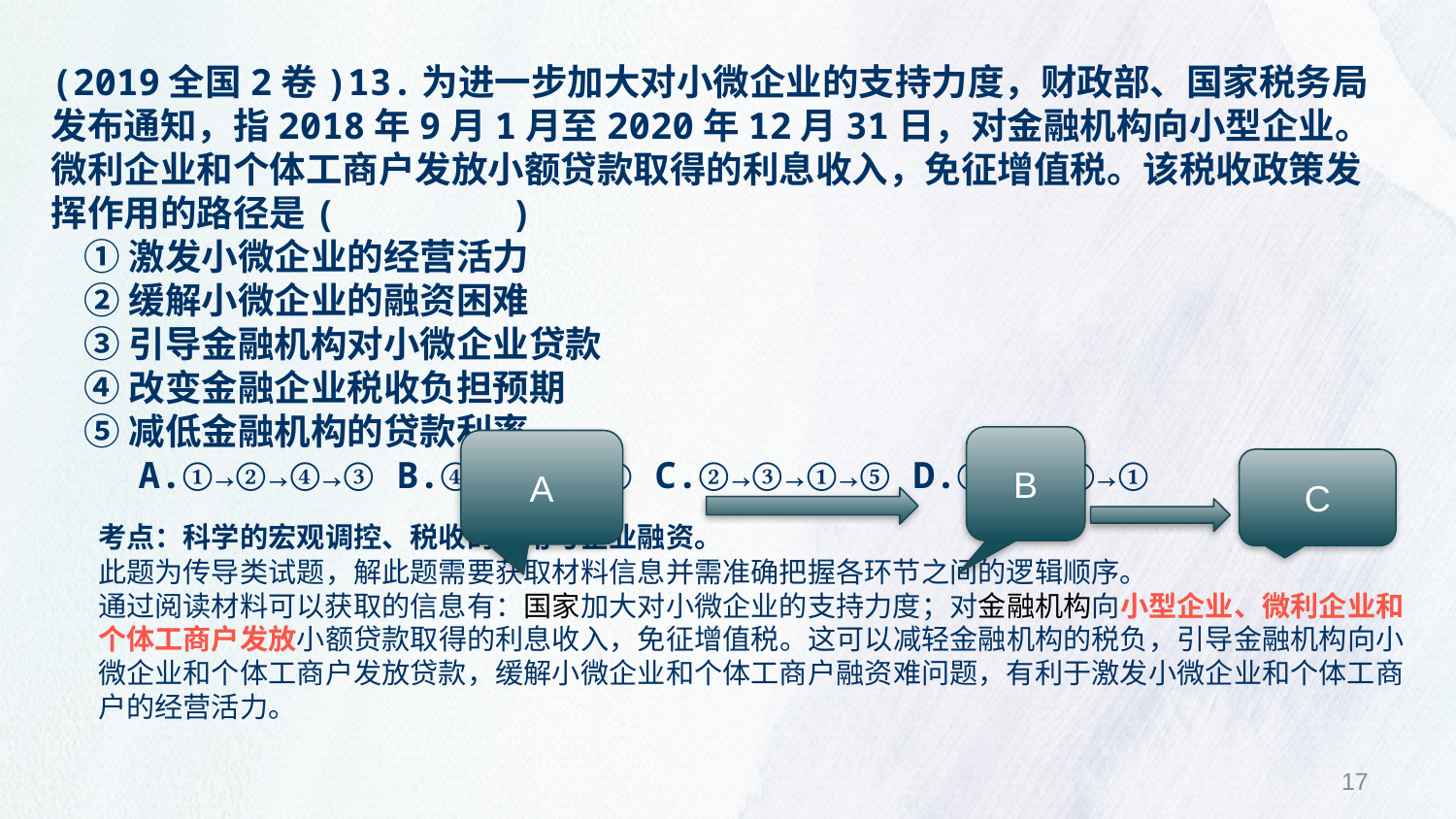

(2019全国2卷)13.为进一步加大对小微企业的支持力度，财政部、国家税务局发布通知，指2018年9月1月至2020年12月31日，对金融机构向小型企业。微利企业和个体工商户发放小额贷款取得的利息收入，免征增值税。该税收政策发挥作用的路径是(        )
    ①激发小微企业的经营活力
    ②缓解小微企业的融资困难
    ③引导金融机构对小微企业贷款
    ④改变金融企业税收负担预期
    ⑤减低金融机构的贷款利率
    A.①→②→④→③ B.④→③→②→① C.②→③→①→⑤ D.⑤→③→②→①
B
A
C

考点：科学的宏观调控、税收的作用与企业融资。
此题为传导类试题，解此题需要获取材料信息并需准确把握各环节之间的逻辑顺序。
通过阅读材料可以获取的信息有：国家加大对小微企业的支持力度；对金融机构向小型企业、微利企业和个体工商户发放小额贷款取得的利息收入，免征增值税。这可以减轻金融机构的税负，引导金融机构向小微企业和个体工商户发放贷款，缓解小微企业和个体工商户融资难问题，有利于激发小微企业和个体工商户的经营活力。

17